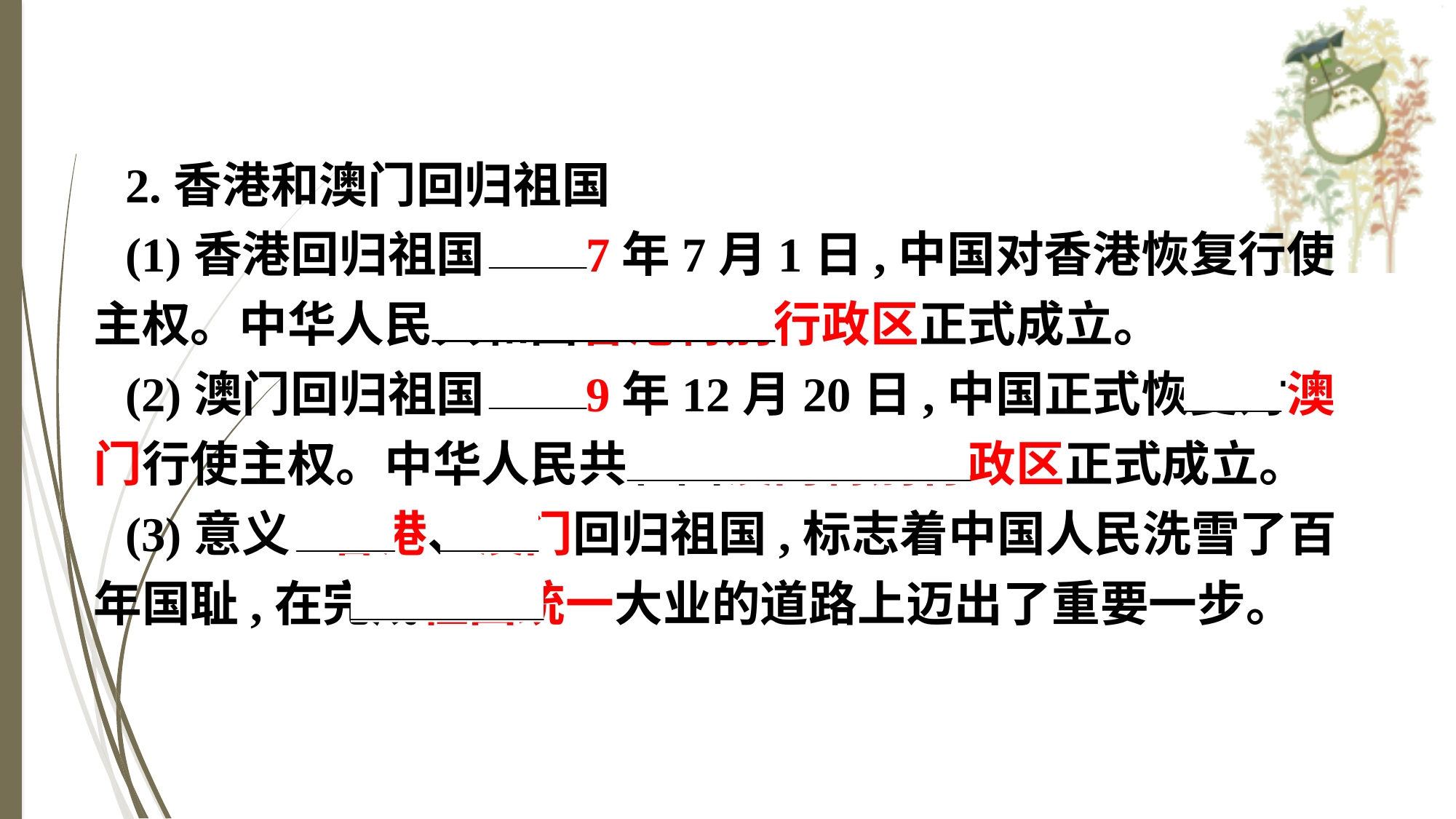

2.香港和澳门回归祖国
(1)香港回归祖国:1997年7月1日,中国对香港恢复行使主权。中华人民共和国香港特别行政区正式成立。
(2)澳门回归祖国:1999年12月20日,中国正式恢复对澳门行使主权。中华人民共和国澳门特别行政区正式成立。
(3)意义:香港、澳门回归祖国,标志着中国人民洗雪了百年国耻,在完成祖国统一大业的道路上迈出了重要一步。